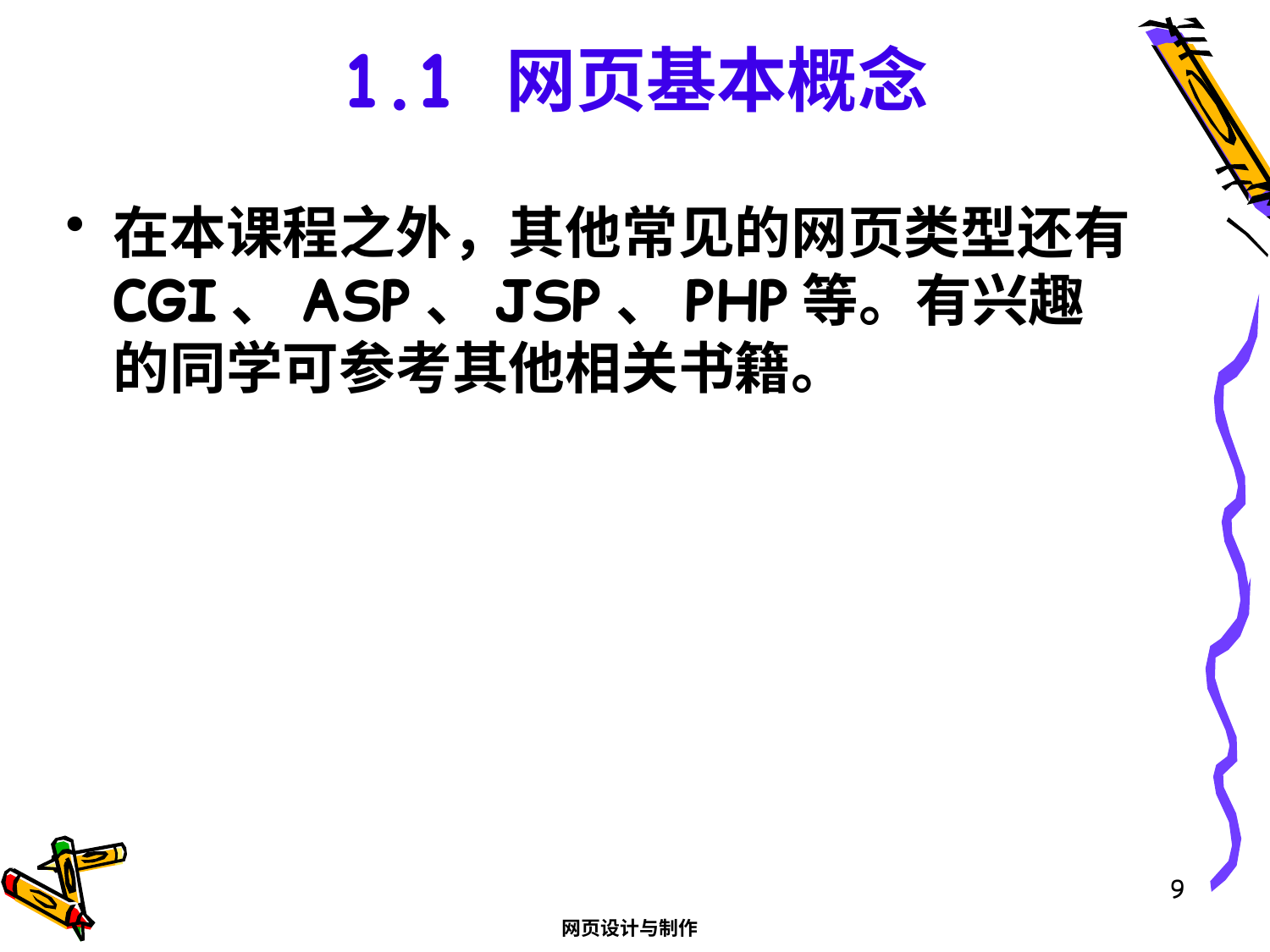

# 1.1 网页基本概念
在本课程之外，其他常见的网页类型还有CGI、ASP、JSP、PHP等。有兴趣的同学可参考其他相关书籍。
9
网页设计与制作